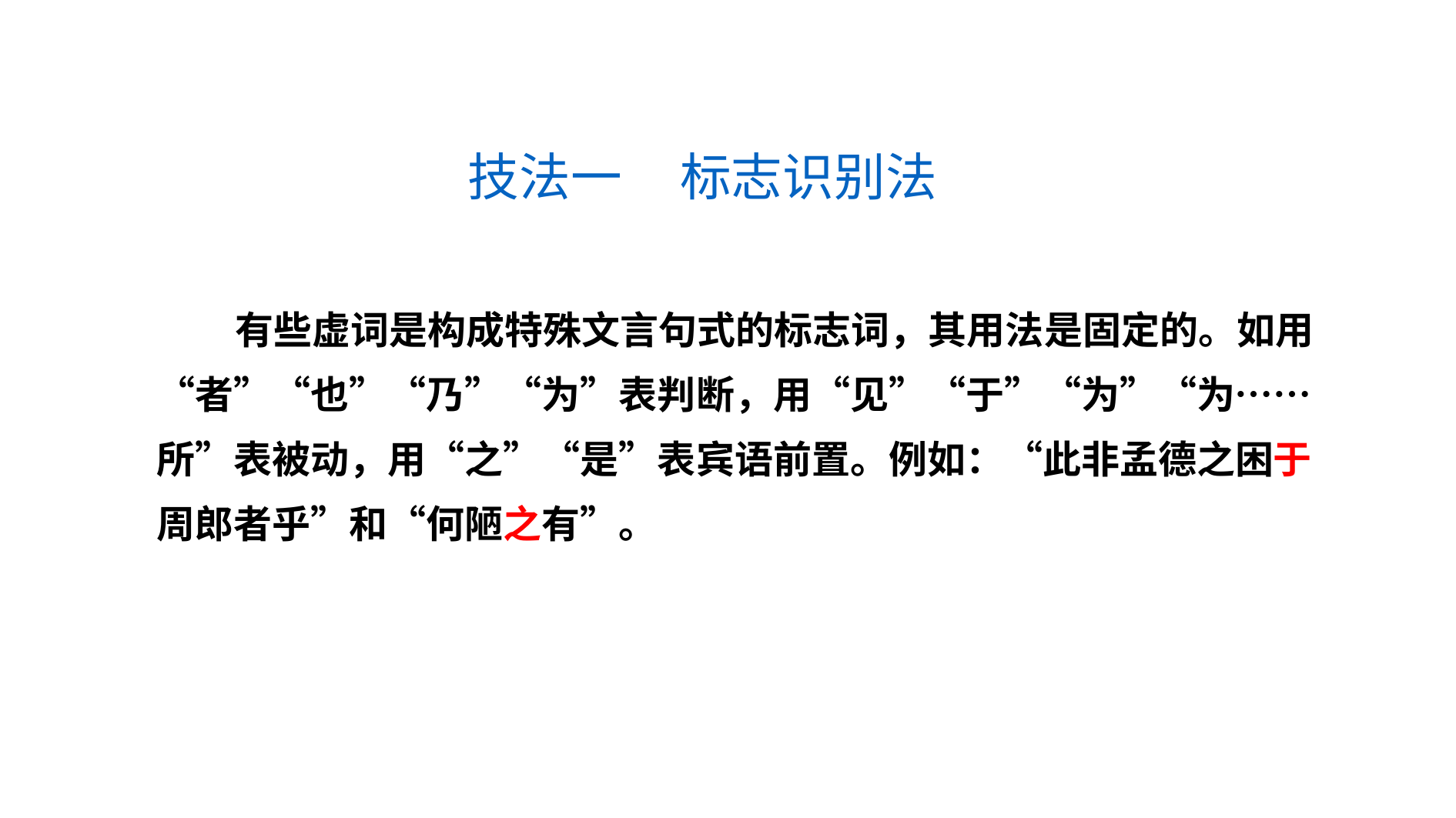

技法一 　标志识别法
        有些虚词是构成特殊文言句式的标志词，其用法是固定的。如用“者”“也”“乃”“为”表判断，用“见”“于”“为”“为……所”表被动，用“之”“是”表宾语前置。例如：“此非孟德之困于周郎者乎”和“何陋之有”。